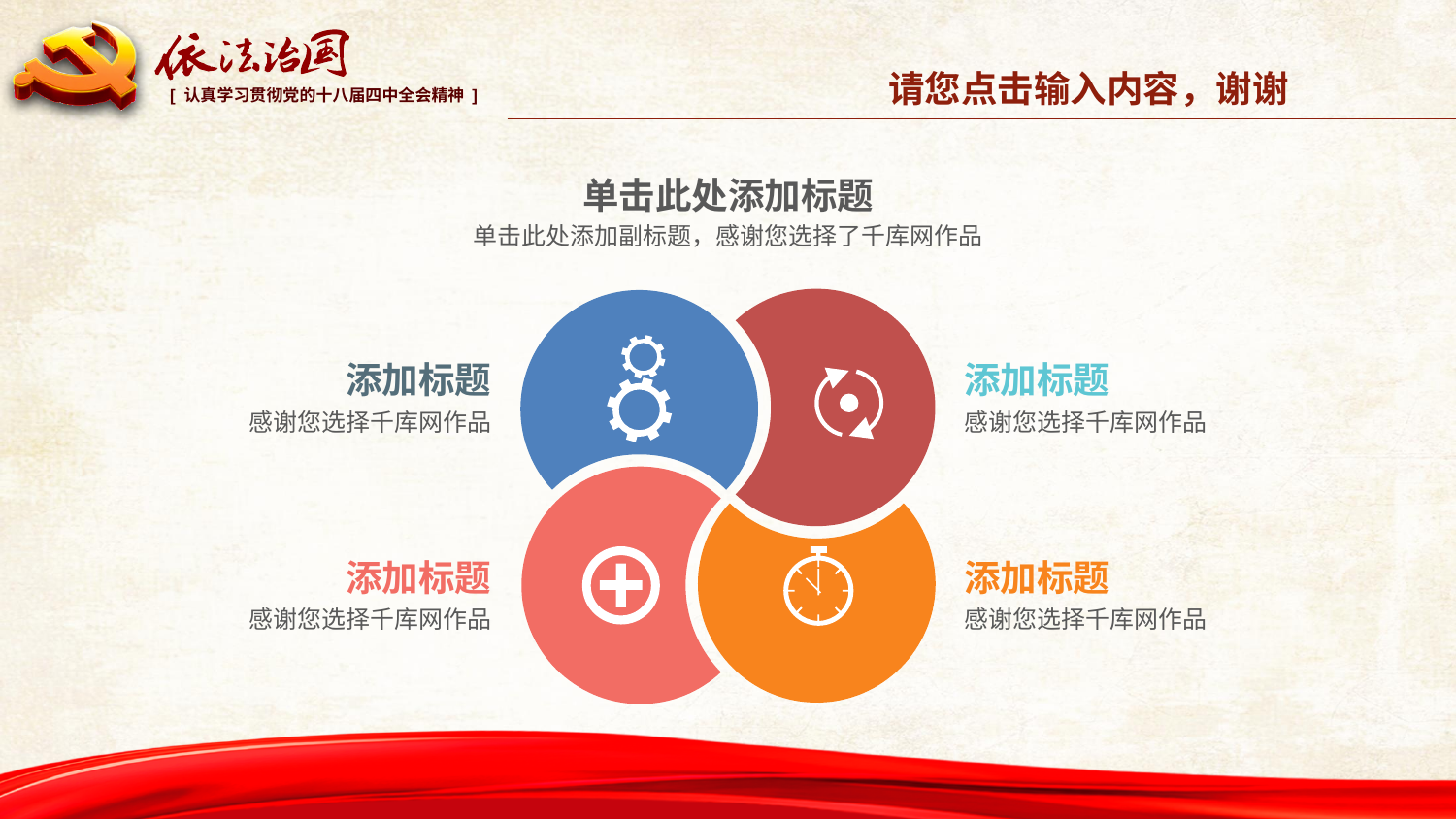

请您点击输入内容，谢谢
单击此处添加标题
单击此处添加副标题，感谢您选择了千库网作品

添加标题
感谢您选择千库网作品
添加标题
感谢您选择千库网作品

添加标题
感谢您选择千库网作品
添加标题
感谢您选择千库网作品